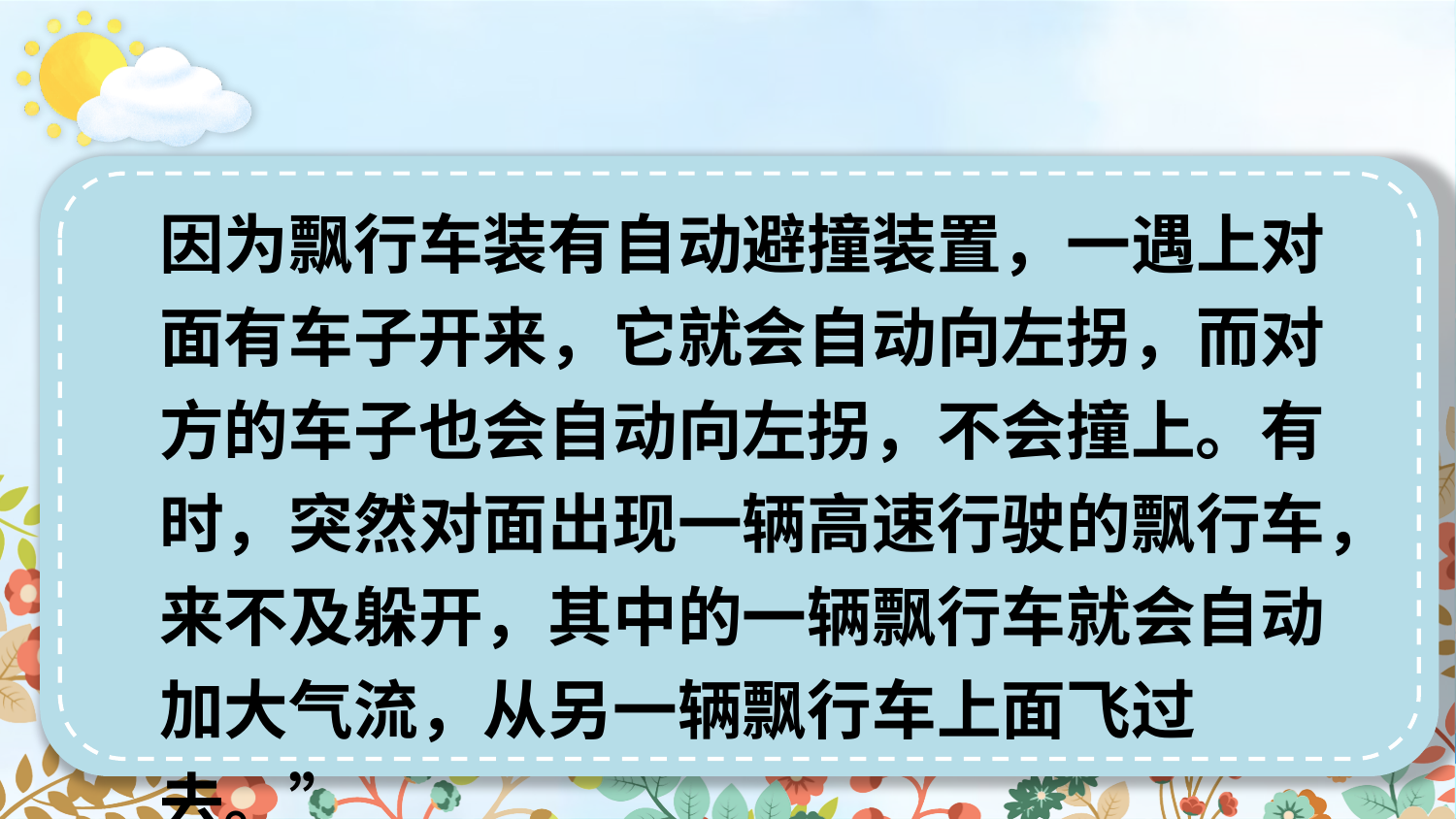

因为飘行车装有自动避撞装置，一遇上对面有车子开来，它就会自动向左拐，而对方的车子也会自动向左拐，不会撞上。有时，突然对面出现一辆高速行驶的飘行车，来不及躲开，其中的一辆飘行车就会自动加大气流，从另一辆飘行车上面飞过去。”